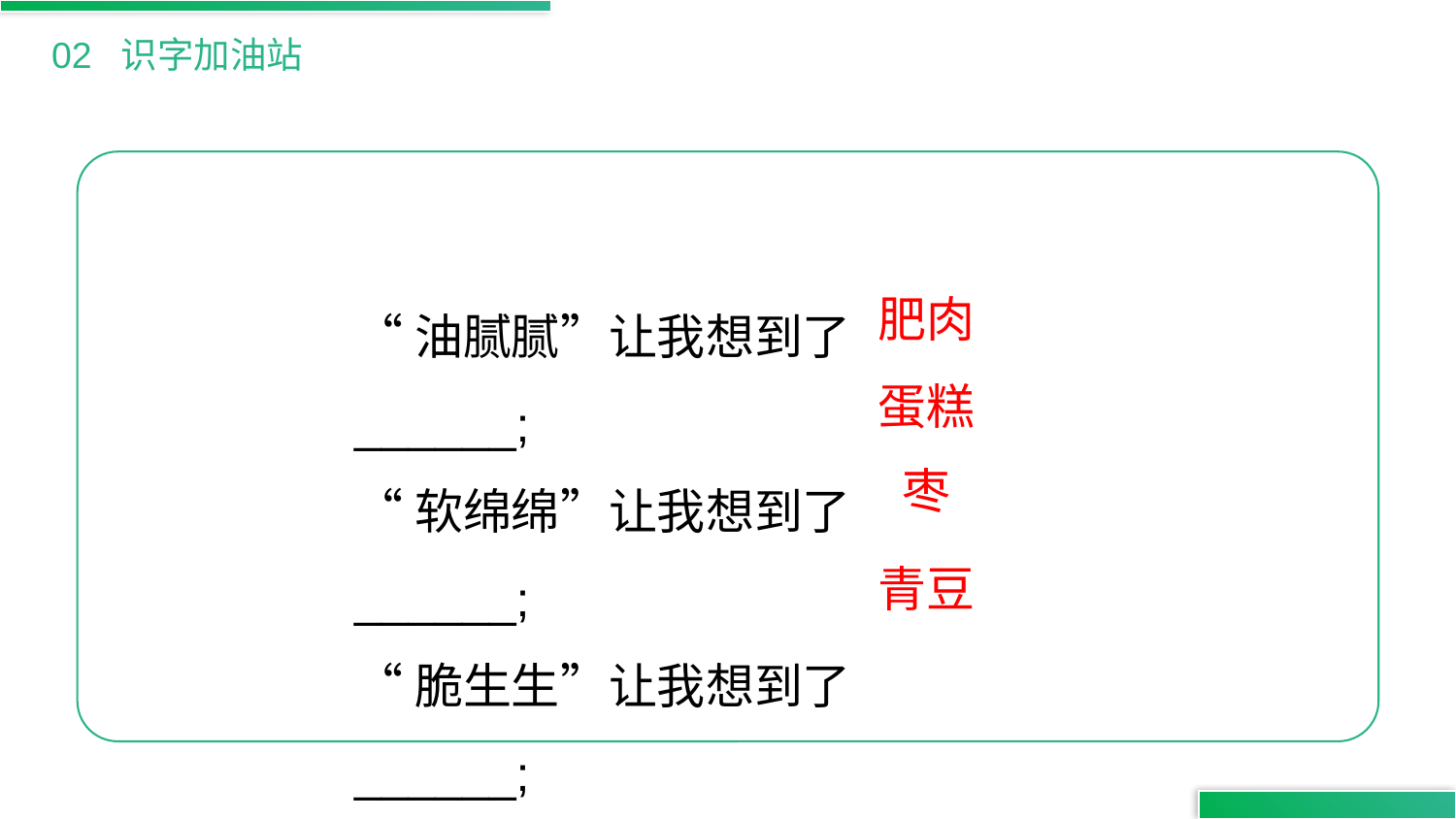

02  识字加油站
“油腻腻”让我想到了______;
“软绵绵”让我想到了______;
“脆生生”让我想到了______;
“硬邦邦”让我想到了______。
肥肉
蛋糕
枣
青豆